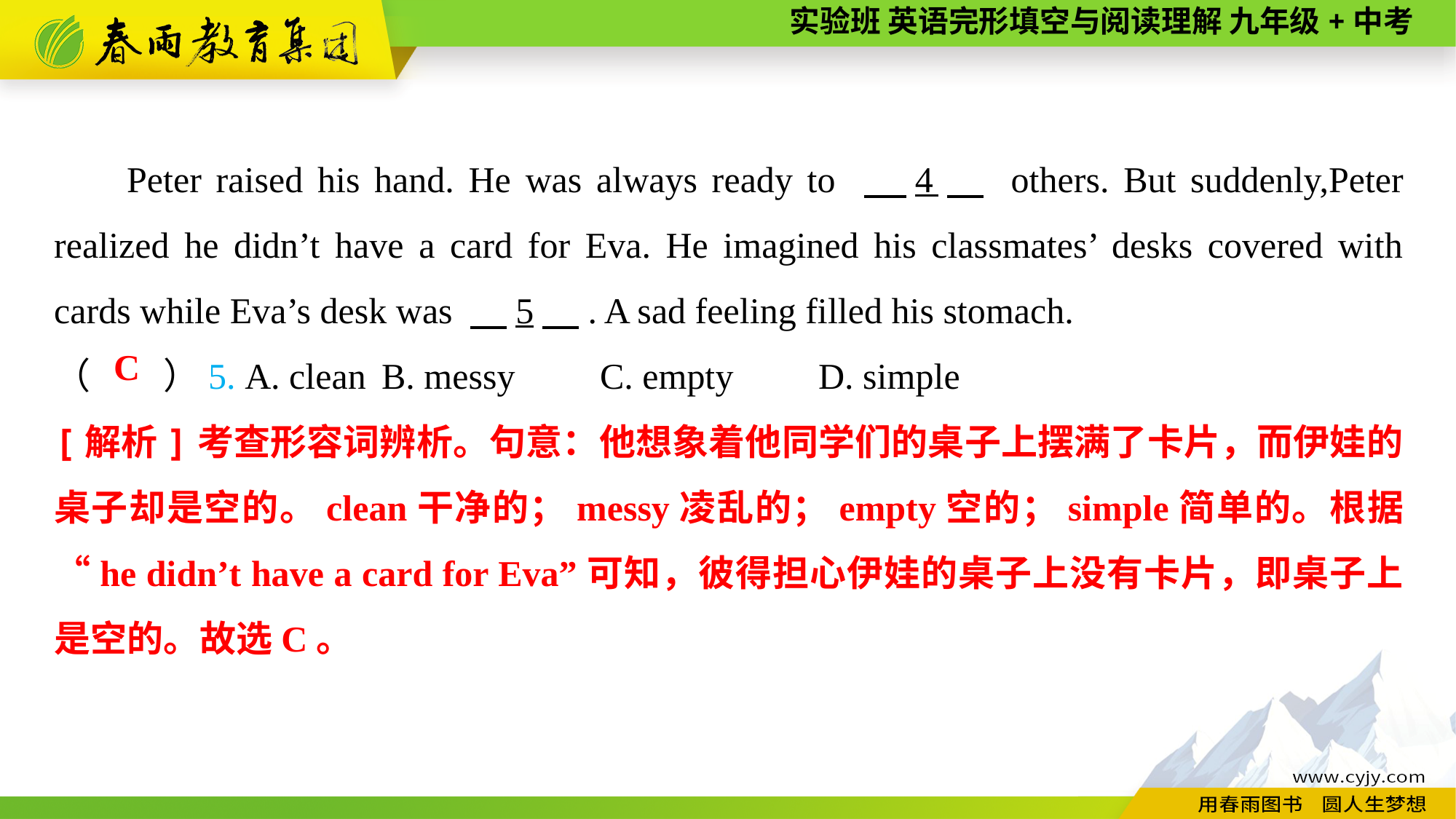

Peter raised his hand. He was always ready to 　4　 others. But suddenly,Peter realized he didn’t have a card for Eva. He imagined his classmates’ desks covered with cards while Eva’s desk was 　5　. A sad feeling filled his stomach.
（　　）5. A. clean	B. messy	C. empty	D. simple
C
[解析]考查形容词辨析。句意：他想象着他同学们的桌子上摆满了卡片，而伊娃的桌子却是空的。clean干净的；messy凌乱的；empty空的；simple简单的。根据“he didn’t have a card for Eva”可知，彼得担心伊娃的桌子上没有卡片，即桌子上是空的。故选C。